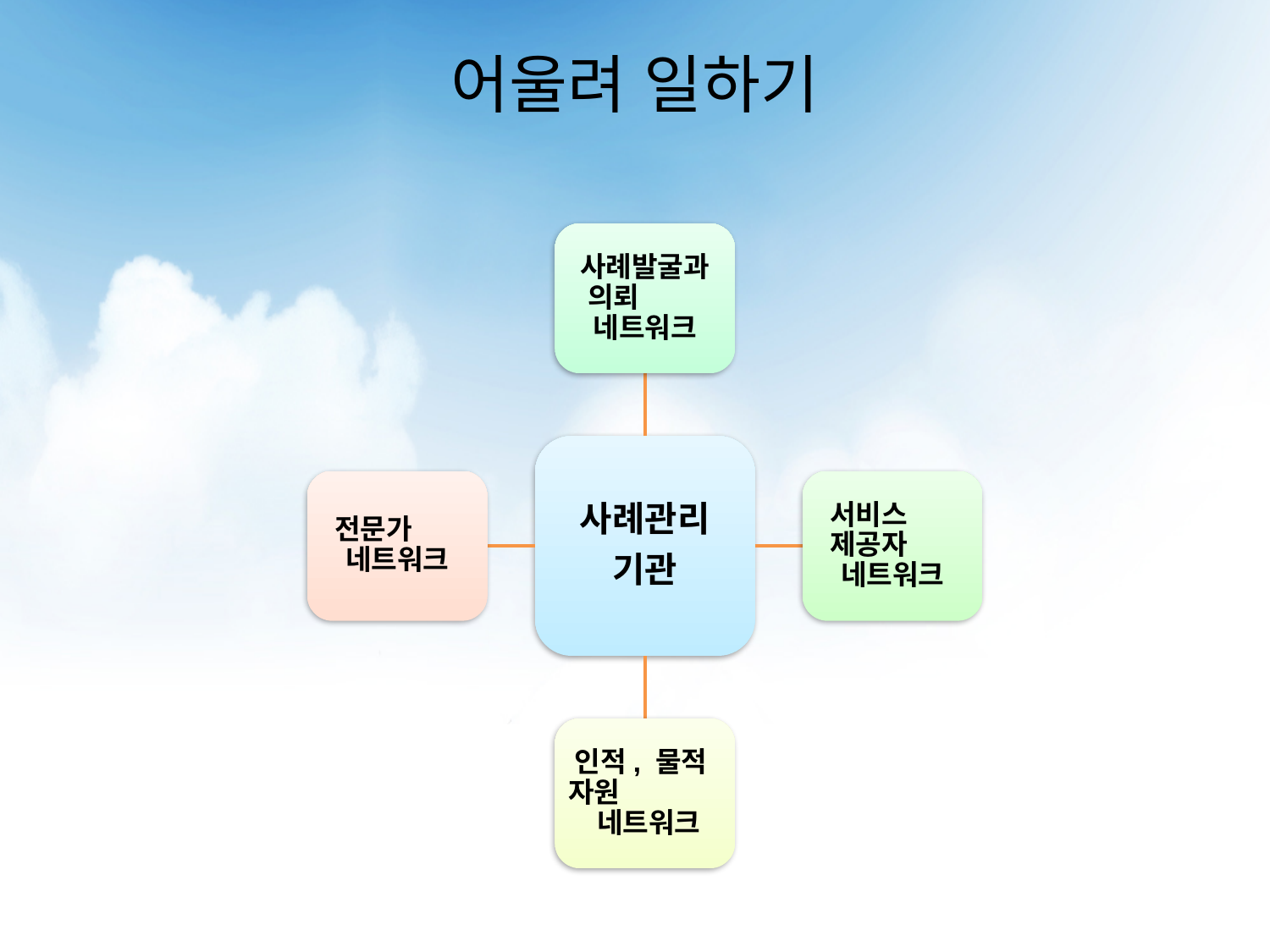

# 어울려 일하기
사례관리
기관
사례발굴과 의뢰         네트워크
서비스       제공자       네트워크
인적, 물적  자원               네트워크
전문가       네트워크